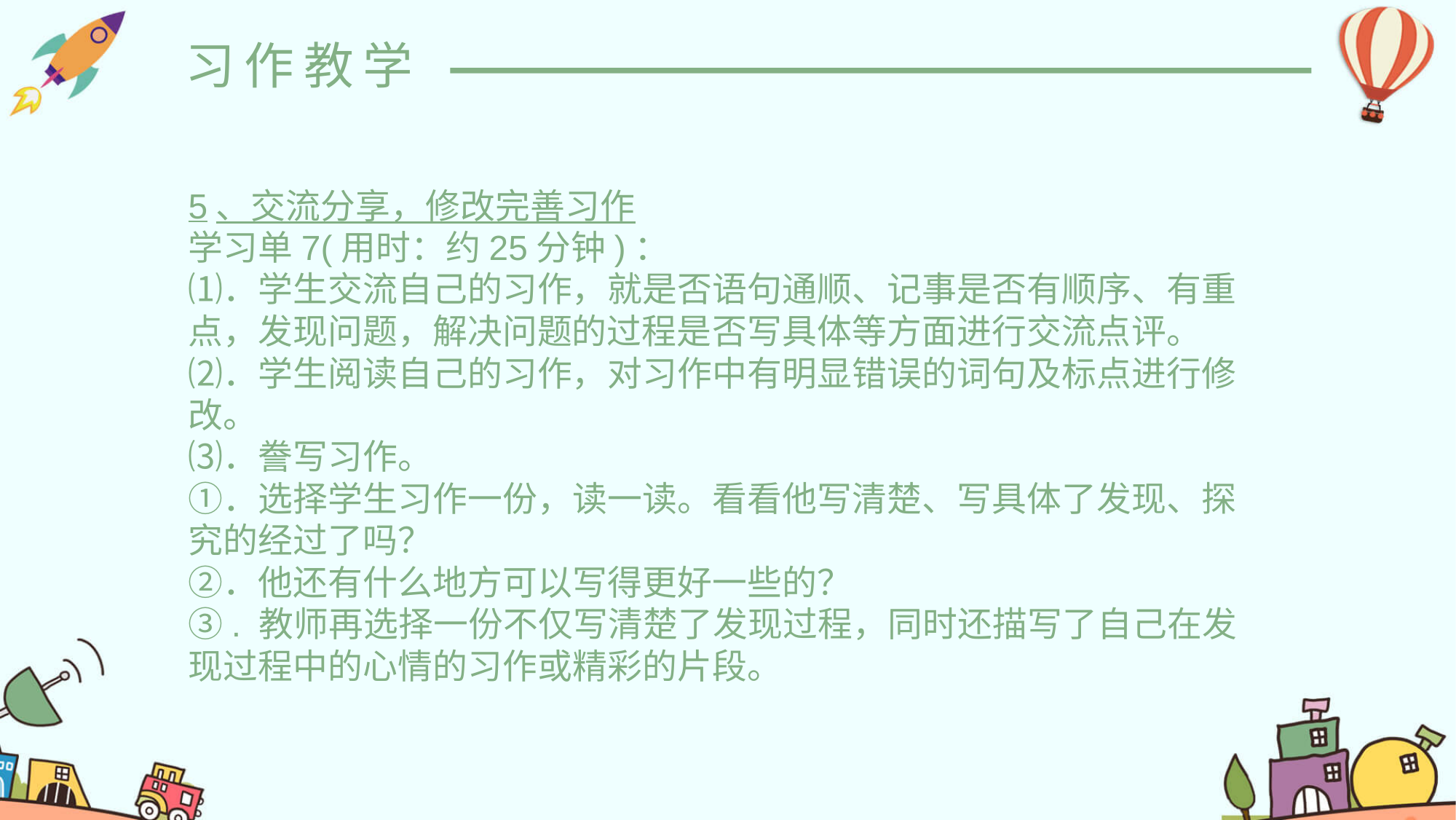

习作教学

5、交流分享，修改完善习作
学习单7(用时：约25分钟)：
⑴．学生交流自己的习作，就是否语句通顺、记事是否有顺序、有重点，发现问题，解决问题的过程是否写具体等方面进行交流点评。
⑵．学生阅读自己的习作，对习作中有明显错误的词句及标点进行修改。
⑶．誊写习作。
①．选择学生习作一份，读一读。看看他写清楚、写具体了发现、探究的经过了吗？
②．他还有什么地方可以写得更好一些的？
③. 教师再选择一份不仅写清楚了发现过程，同时还描写了自己在发现过程中的心情的习作或精彩的片段。